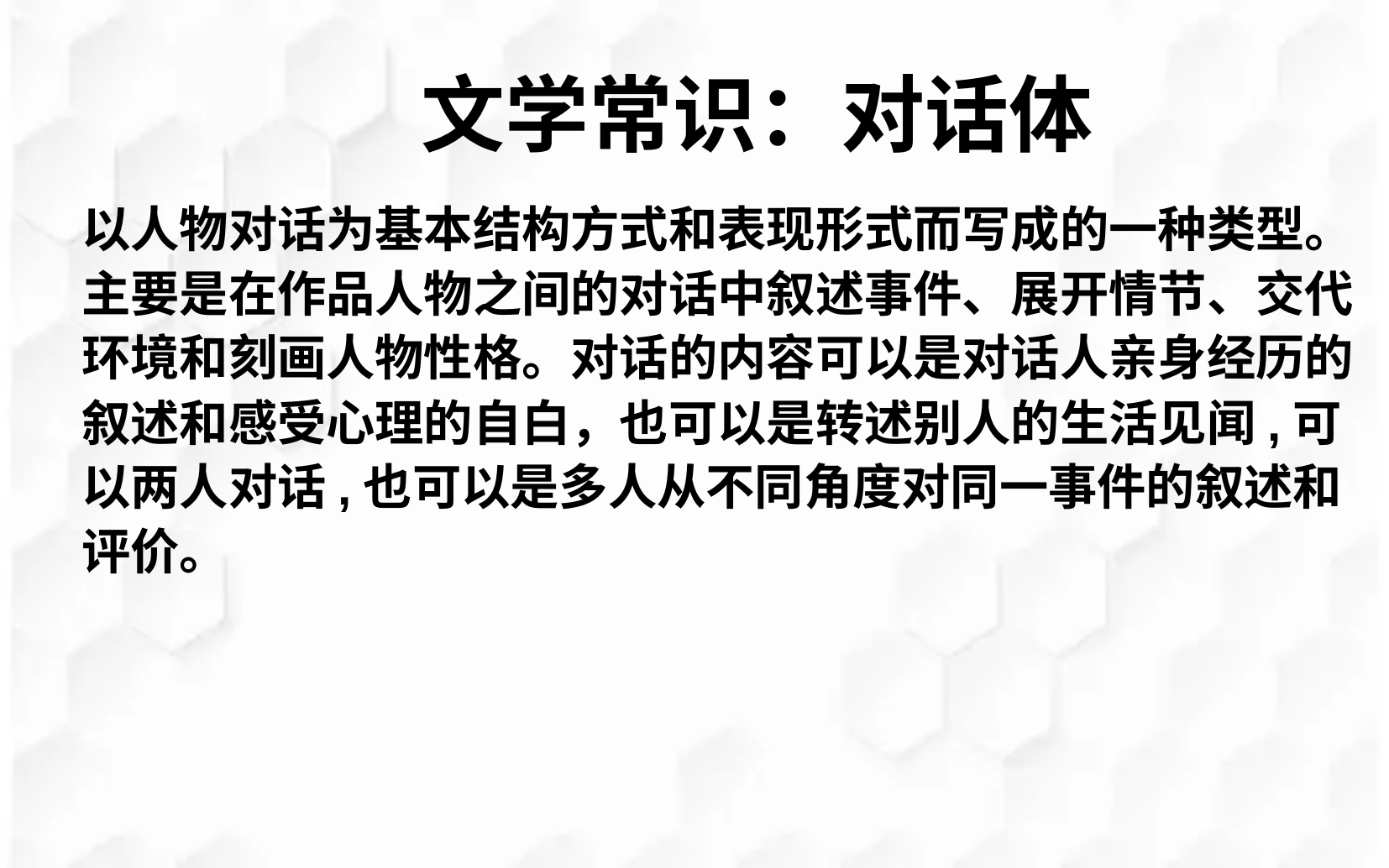

文学常识：对话体
以人物对话为基本结构方式和表现形式而写成的一种类型。主要是在作品人物之间的对话中叙述事件、展开情节、交代环境和刻画人物性格。对话的内容可以是对话人亲身经历的叙述和感受心理的自白，也可以是转述别人的生活见闻,可以两人对话,也可以是多人从不同角度对同一事件的叙述和评价。